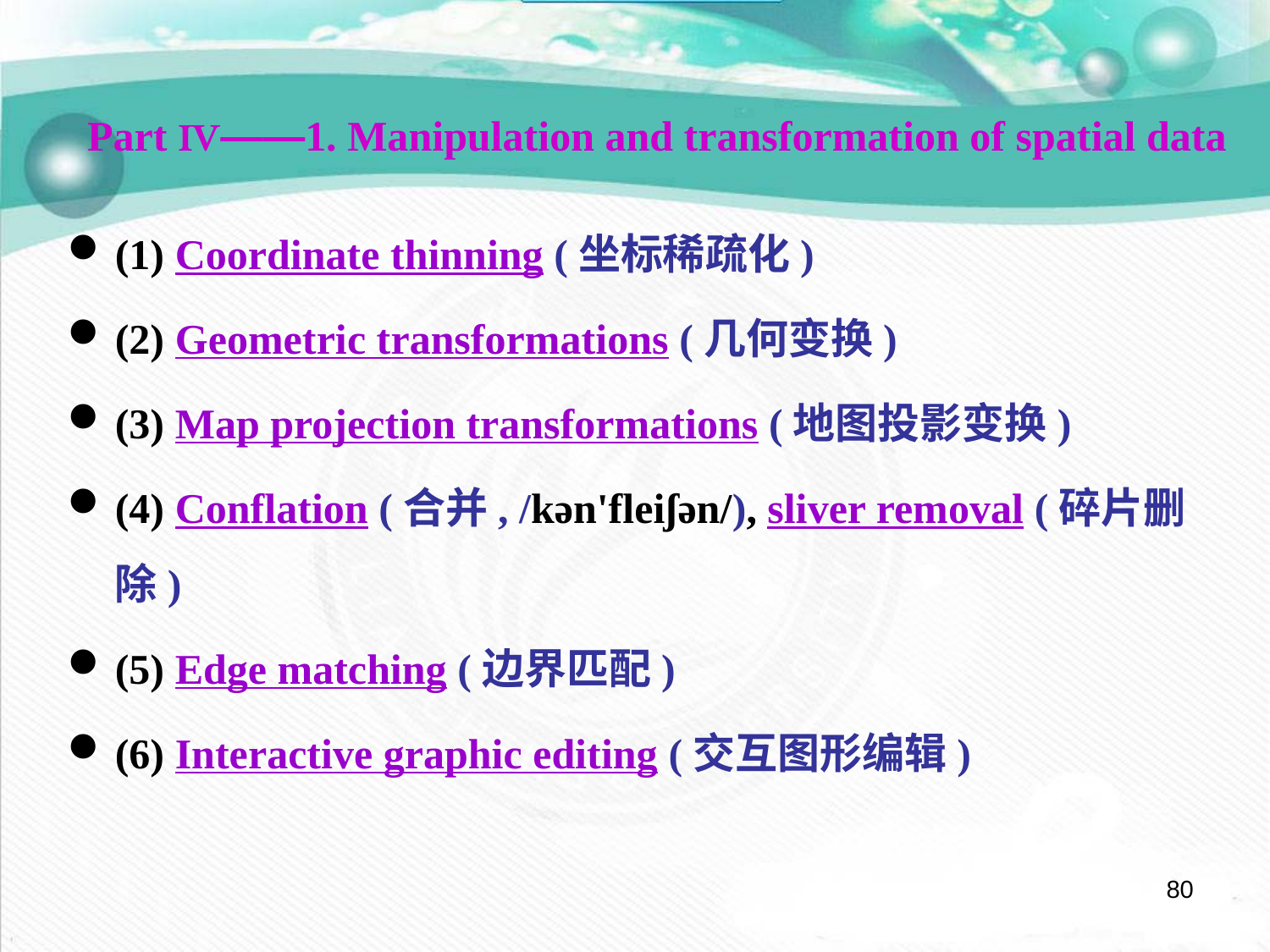

Part Ⅳ——1. Manipulation and transformation of spatial data
(1) Coordinate thinning (坐标稀疏化)
(2) Geometric transformations (几何变换)
(3) Map projection transformations (地图投影变换)
(4) Conflation (合并, /kən'fleiʃən/), sliver removal (碎片删除)
(5) Edge matching (边界匹配)
(6) Interactive graphic editing (交互图形编辑)
80